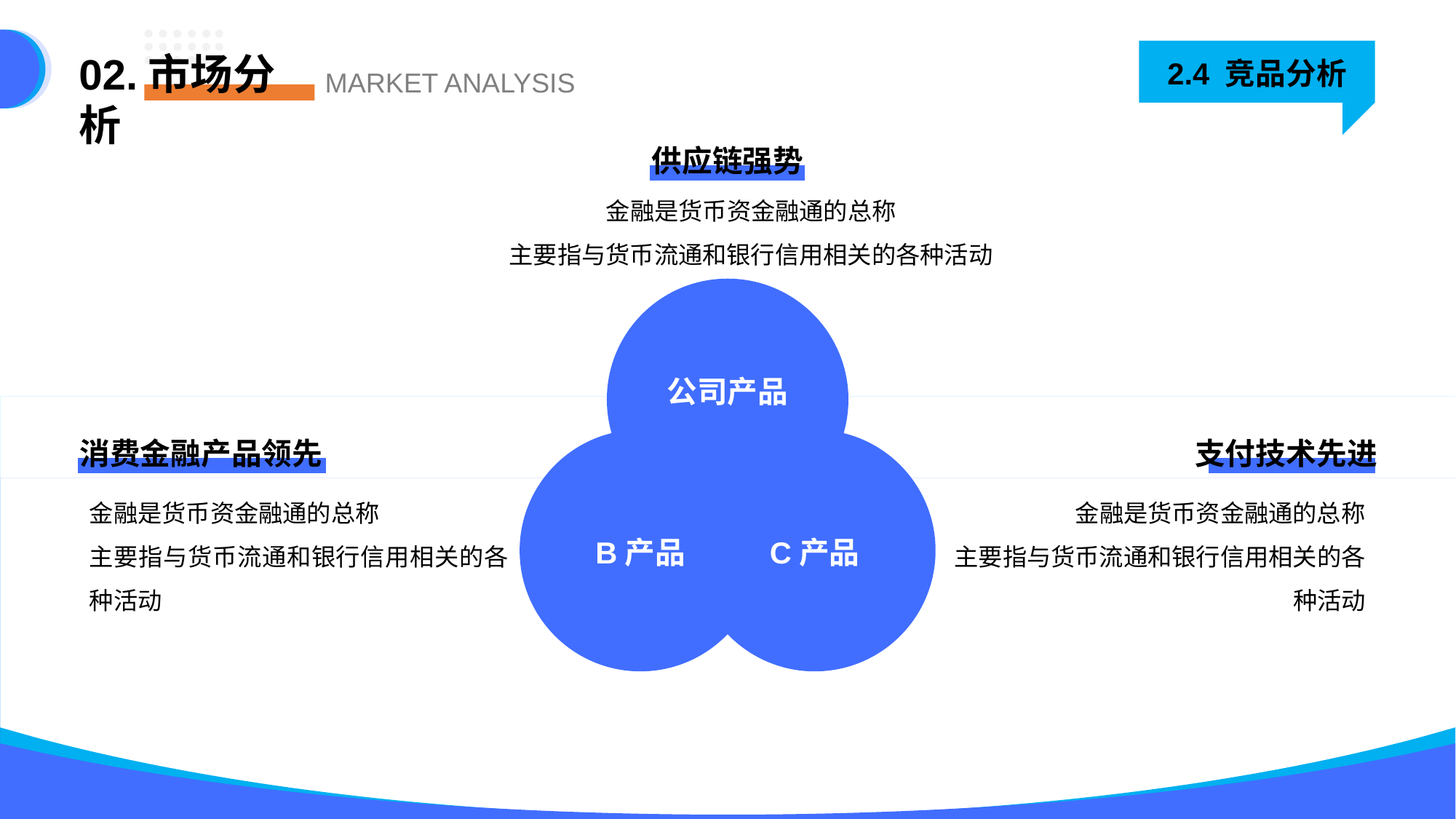

2.4 竞品分析

02.市场分析
MARKET ANALYSIS
供应链强势

金融是货币资金融通的总称
主要指与货币流通和银行信用相关的各种活动

公司产品

消费金融产品领先
支付技术先进

金融是货币资金融通的总称
主要指与货币流通和银行信用相关的各种活动
金融是货币资金融通的总称
主要指与货币流通和银行信用相关的各种活动
B产品
C产品